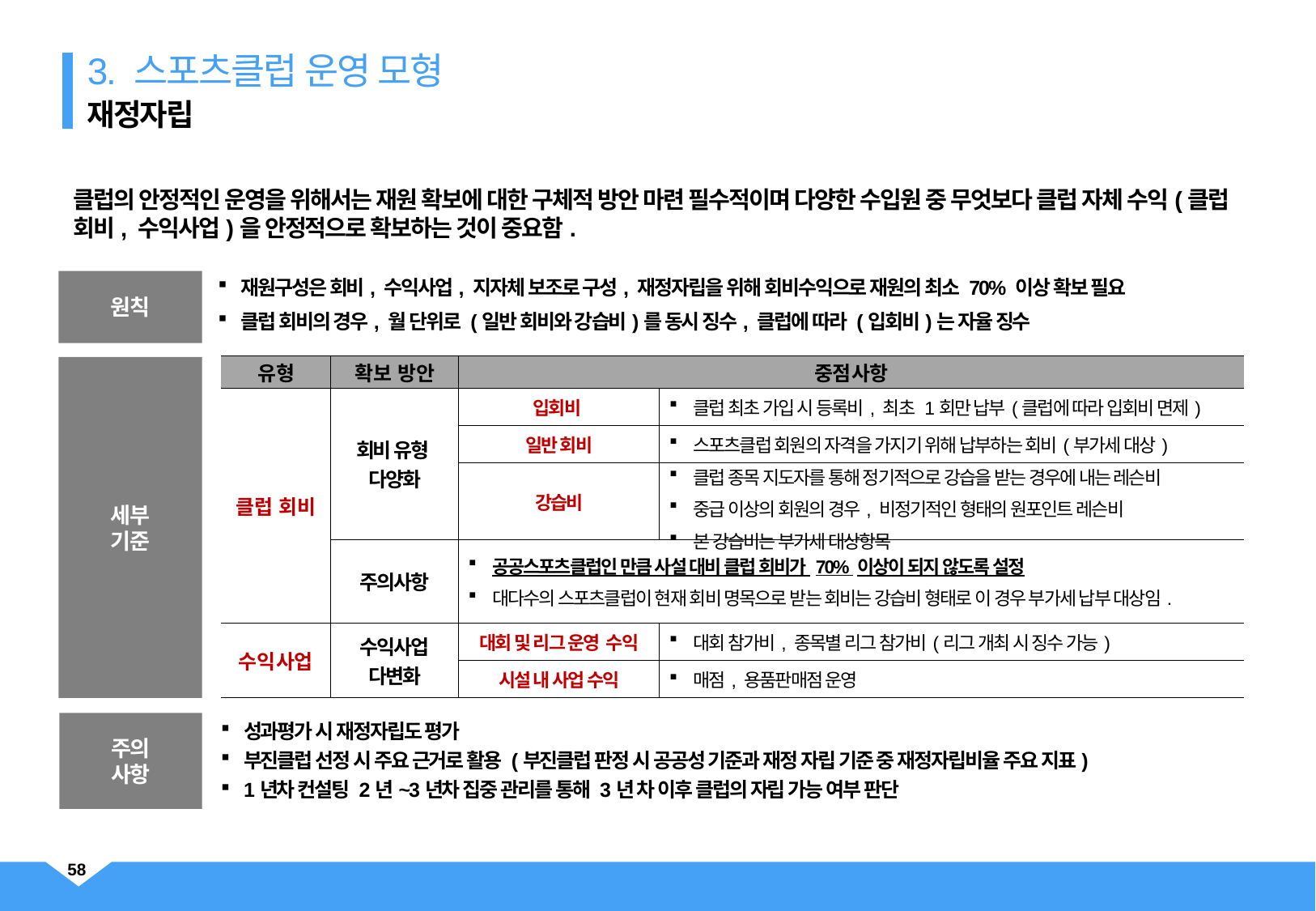

3. 스포츠클럽 운영 모형
재정자립
클럽의 안정적인 운영을 위해서는 재원 확보에 대한 구체적 방안 마련 필수적이며 다양한 수입원 중 무엇보다 클럽 자체 수익(클럽 회비, 수익사업)을 안정적으로 확보하는 것이 중요함.
재원구성은 회비, 수익사업, 지자체 보조로 구성, 재정자립을 위해 회비수익으로 재원의 최소 70% 이상 확보 필요
클럽 회비의 경우, 월 단위로 (일반 회비와 강습비)를 동시 징수, 클럽에 따라 (입회비)는 자율 징수
원칙
| 유형 | 확보 방안 | 중점사항 |  |
| --- | --- | --- | --- |
| 클럽 회비 | 회비 유형 다양화 | 입회비 | 클럽 최초 가입 시 등록비, 최초 1회만 납부(클럽에 따라 입회비 면제) |
|  |  | 일반 회비 | 스포츠클럽 회원의 자격을 가지기 위해 납부하는 회비(부가세 대상) |
|  |  | 강습비 | 클럽 종목 지도자를 통해 정기적으로 강습을 받는 경우에 내는 레슨비 중급 이상의 회원의 경우, 비정기적인 형태의 원포인트 레슨비 본 강습비는 부가세 대상항목 |
|  | 주의사항 | 공공스포츠클럽인 만큼 사설 대비 클럽 회비가 70% 이상이 되지 않도록 설정 대다수의 스포츠클럽이 현재 회비 명목으로 받는 회비는 강습비 형태로 이 경우 부가세 납부 대상임. |  |
| 수익사업 | 수익사업 다변화 | 대회 및 리그 운영 수익 | 대회 참가비, 종목별 리그 참가비(리그 개최 시 징수 가능) |
|  |  | 시설 내 사업 수익 | 매점, 용품판매점 운영 |
세부
기준
주의
사항
성과평가 시 재정자립도 평가
부진클럽 선정 시 주요 근거로 활용 (부진클럽 판정 시 공공성 기준과 재정 자립 기준 중 재정자립비율 주요 지표)
1년차 컨설팅 2년~3년차 집중 관리를 통해 3년 차 이후 클럽의 자립 가능 여부 판단